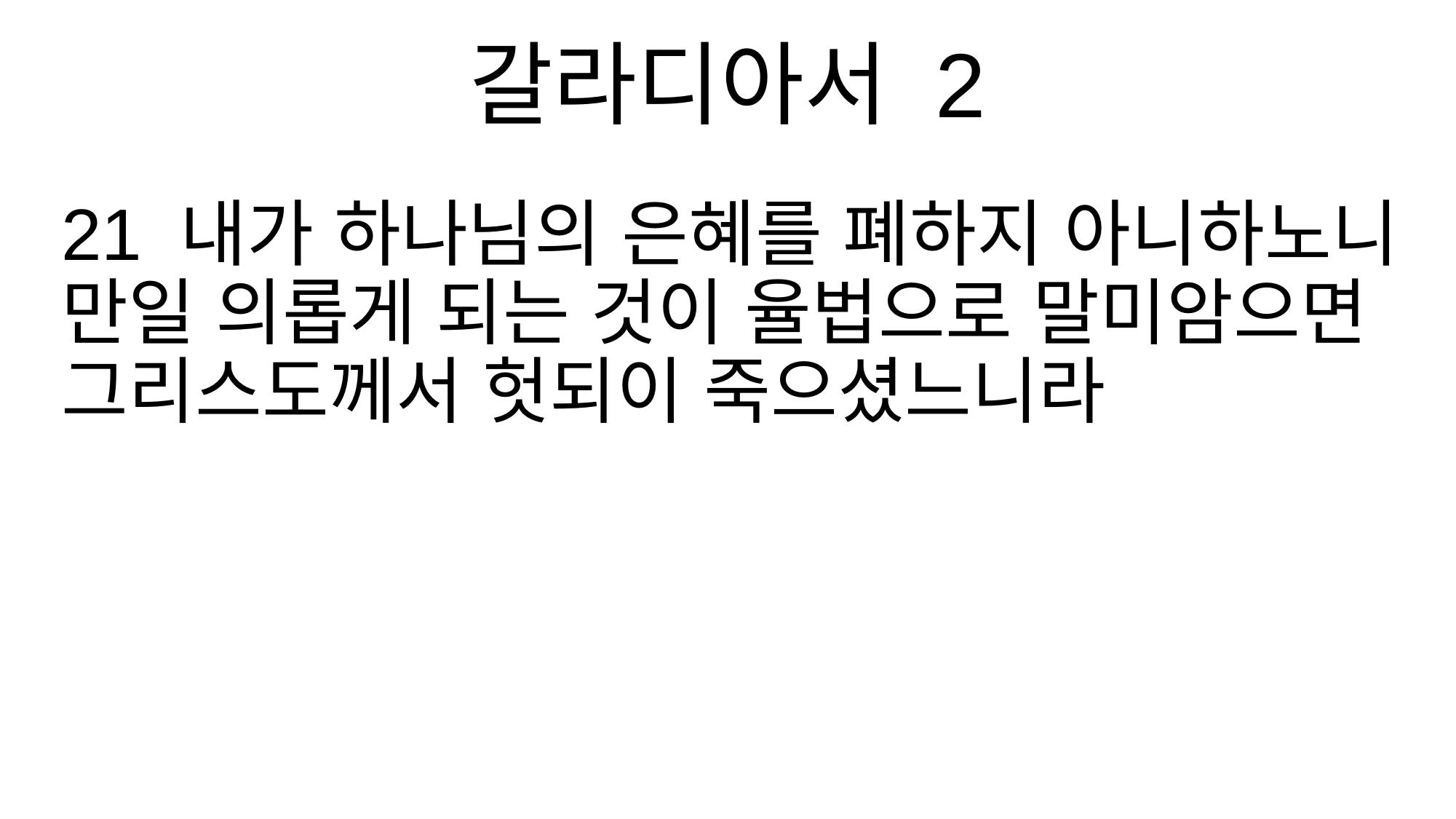

갈라디아서 2
21 내가 하나님의 은혜를 폐하지 아니하노니 만일 의롭게 되는 것이 율법으로 말미암으면 그리스도께서 헛되이 죽으셨느니라